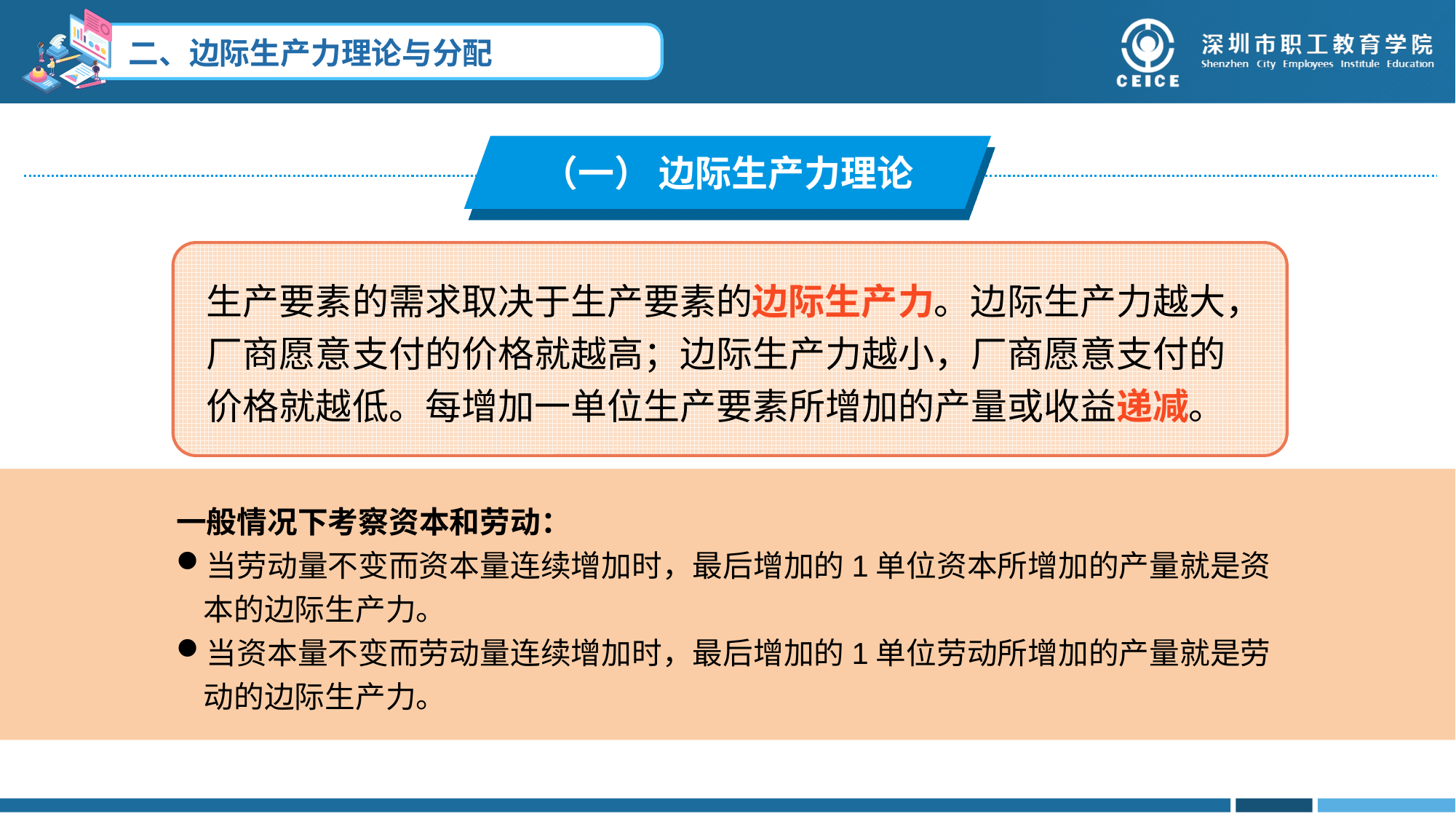

（一） 边际生产力理论

生产要素的需求取决于生产要素的边际生产力。边际生产力越大，厂商愿意支付的价格就越高；边际生产力越小，厂商愿意支付的价格就越低。每增加一单位生产要素所增加的产量或收益递减。

一般情况下考察资本和劳动：
当劳动量不变而资本量连续增加时，最后增加的1单位资本所增加的产量就是资本的边际生产力。
当资本量不变而劳动量连续增加时，最后增加的1单位劳动所增加的产量就是劳动的边际生产力。